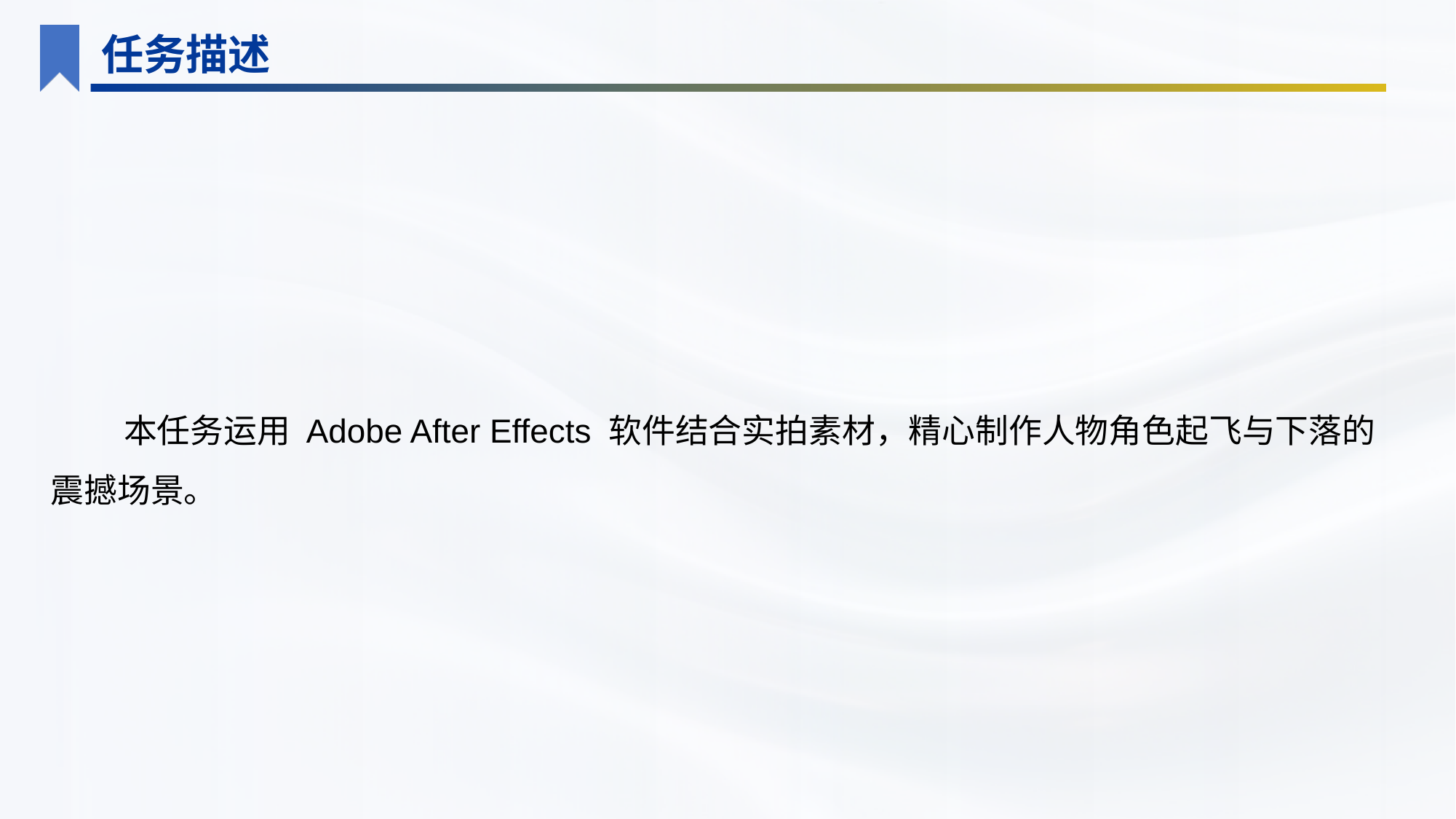

任务描述
本任务运用 Adobe After Effects 软件结合实拍素材，精心制作人物角色起飞与下落的震撼场景。